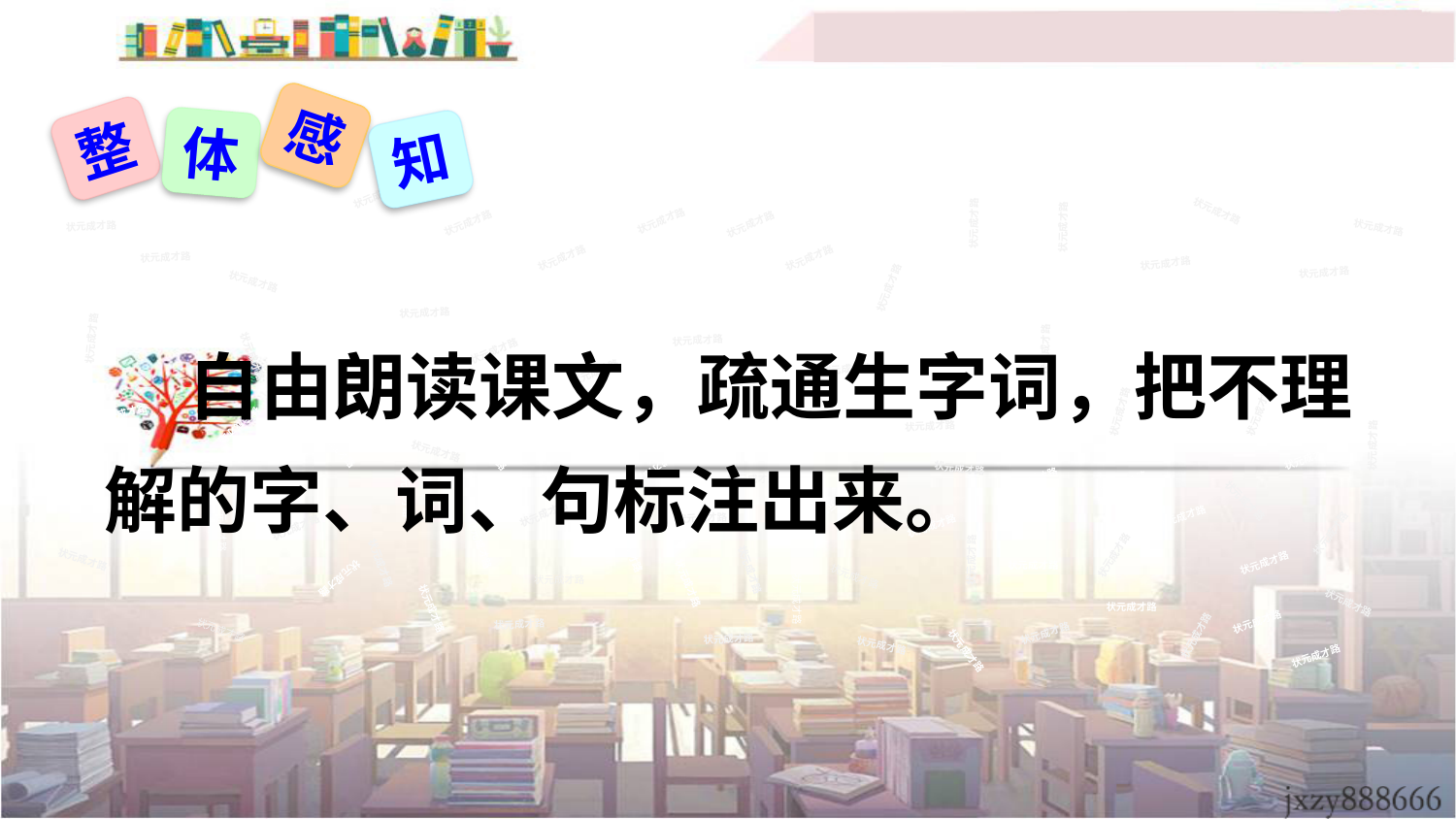

感
整
体
知
状元成才路
状元成才路
状元成才路
状元成才路
状元成才路
状元成才路
状元成才路
状元成才路
状元成才路
状元成才路
状元成才路
状元成才路
状元成才路
状元成才路
状元成才路
状元成才路
状元成才路
状元成才路
状元成才路
状元成才路
状元成才路
状元成才路
状元成才路
状元成才路
状元成才路
    自由朗读课文，疏通生字词，把不理解的字、词、句标注出来。
状元成才路
状元成才路
状元成才路
状元成才路
状元成才路
状元成才路
状元成才路
状元成才路
状元成才路
状元成才路
状元成才路
状元成才路
状元成才路
状元成才路
状元成才路
状元成才路
状元成才路
状元成才路
状元成才路
状元成才路
状元成才路
状元成才路
状元成才路
状元成才路
状元成才路
状元成才路
状元成才路
状元成才路
状元成才路
状元成才路
状元成才路
状元成才路
状元成才路
状元成才路
状元成才路
状元成才路
状元成才路
状元成才路
状元成才路
状元成才路
状元成才路
状元成才路
状元成才路
状元成才路
状元成才路
状元成才路
状元成才路
状元成才路
状元成才路
状元成才路
状元成才路
状元成才路
状元成才路
状元成才路
状元成才路
状元成才路
状元成才路
状元成才路
状元成才路
状元成才路
状元成才路
状元成才路
状元成才路
状元成才路
状元成才路
状元成才路
状元成才路
状元成才路
状元成才路
状元成才路
状元成才路
状元成才路
状元成才路
状元成才路
状元成才路